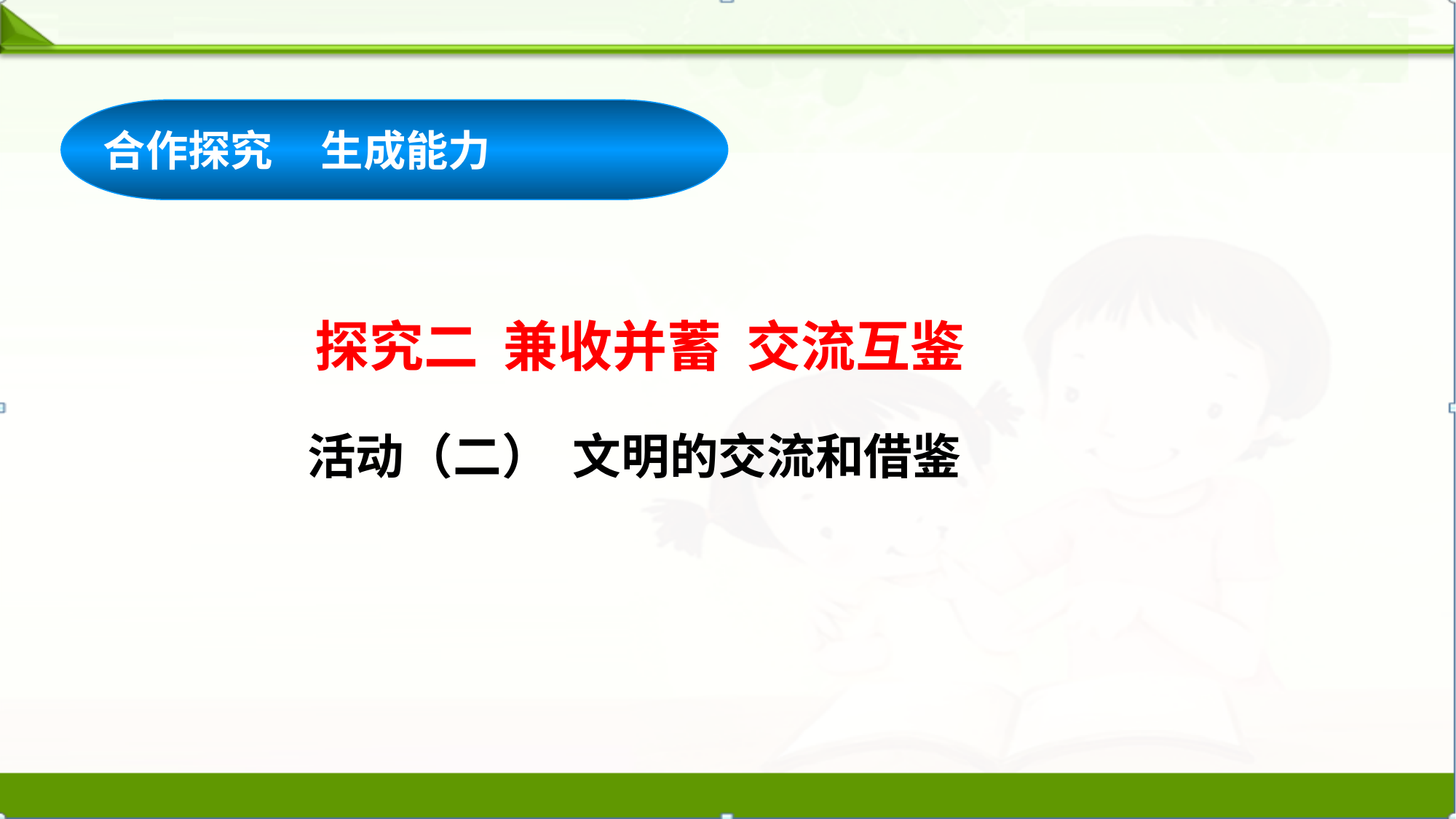

合作探究     生成能力
探究二  兼收并蓄  交流互鉴
活动（二）  文明的交流和借鉴